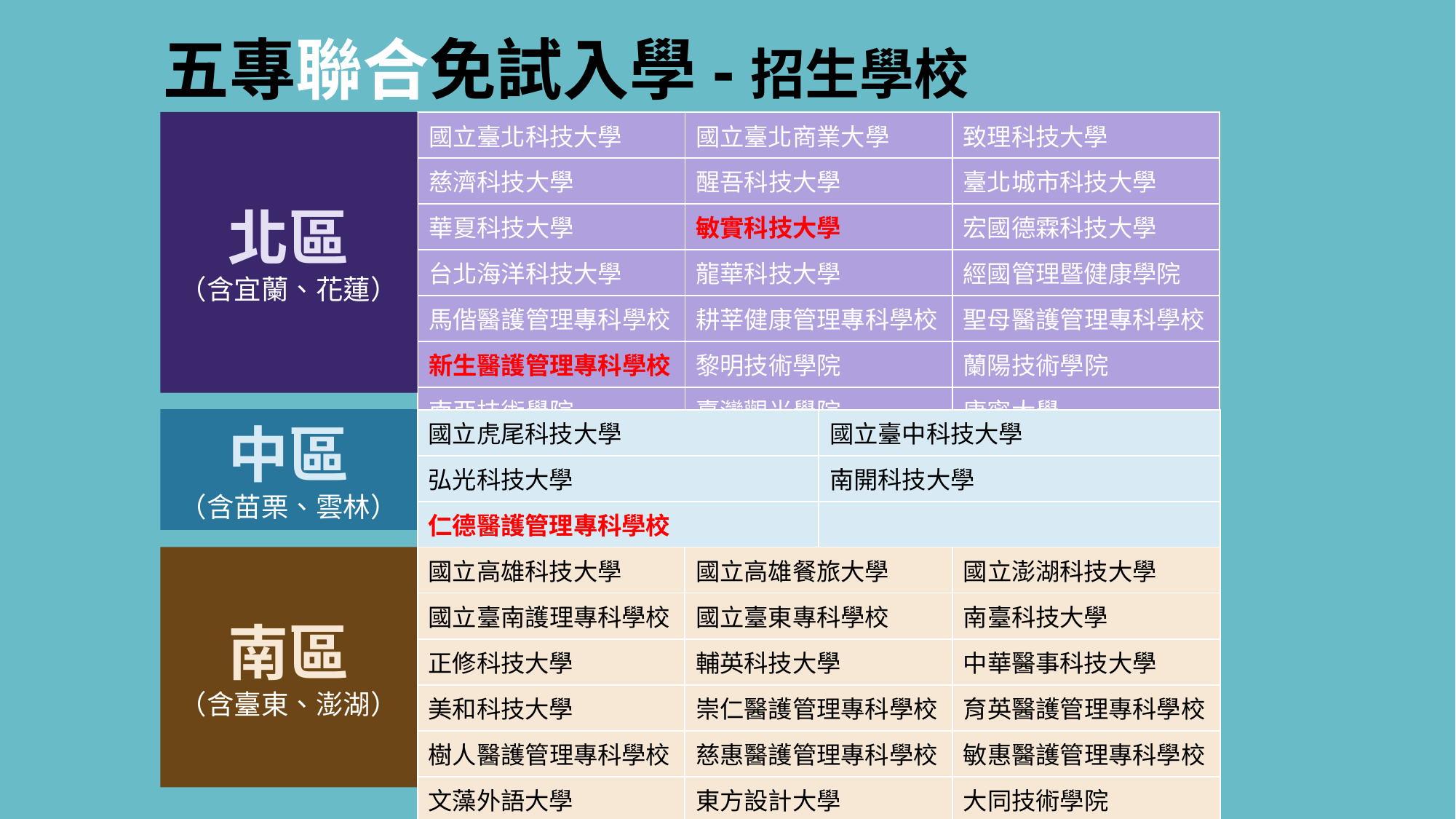

五專聯合免試入學-招生學校
北區
（含宜蘭、花蓮）
| 國立臺北科技大學 | 國立臺北商業大學 | 致理科技大學 |
| --- | --- | --- |
| 慈濟科技大學 | 醒吾科技大學 | 臺北城市科技大學 |
| 華夏科技大學 | 敏實科技大學 | 宏國德霖科技大學 |
| 台北海洋科技大學 | 龍華科技大學 | 經國管理暨健康學院 |
| 馬偕醫護管理專科學校 | 耕莘健康管理專科學校 | 聖母醫護管理專科學校 |
| 新生醫護管理專科學校 | 黎明技術學院 | 蘭陽技術學院 |
| 南亞技術學院 | 臺灣觀光學院 | 康寧大學 |
中區
（含苗栗、雲林）
| 國立虎尾科技大學 | 國立臺中科技大學 |
| --- | --- |
| 弘光科技大學 | 南開科技大學 |
| 仁德醫護管理專科學校 |  |
南區
（含臺東、澎湖）
| 國立高雄科技大學 | 國立高雄餐旅大學 | 國立澎湖科技大學 |
| --- | --- | --- |
| 國立臺南護理專科學校 | 國立臺東專科學校 | 南臺科技大學 |
| 正修科技大學 | 輔英科技大學 | 中華醫事科技大學 |
| 美和科技大學 | 崇仁醫護管理專科學校 | 育英醫護管理專科學校 |
| 樹人醫護管理專科學校 | 慈惠醫護管理專科學校 | 敏惠醫護管理專科學校 |
| 文藻外語大學 | 東方設計大學 | 大同技術學院 |